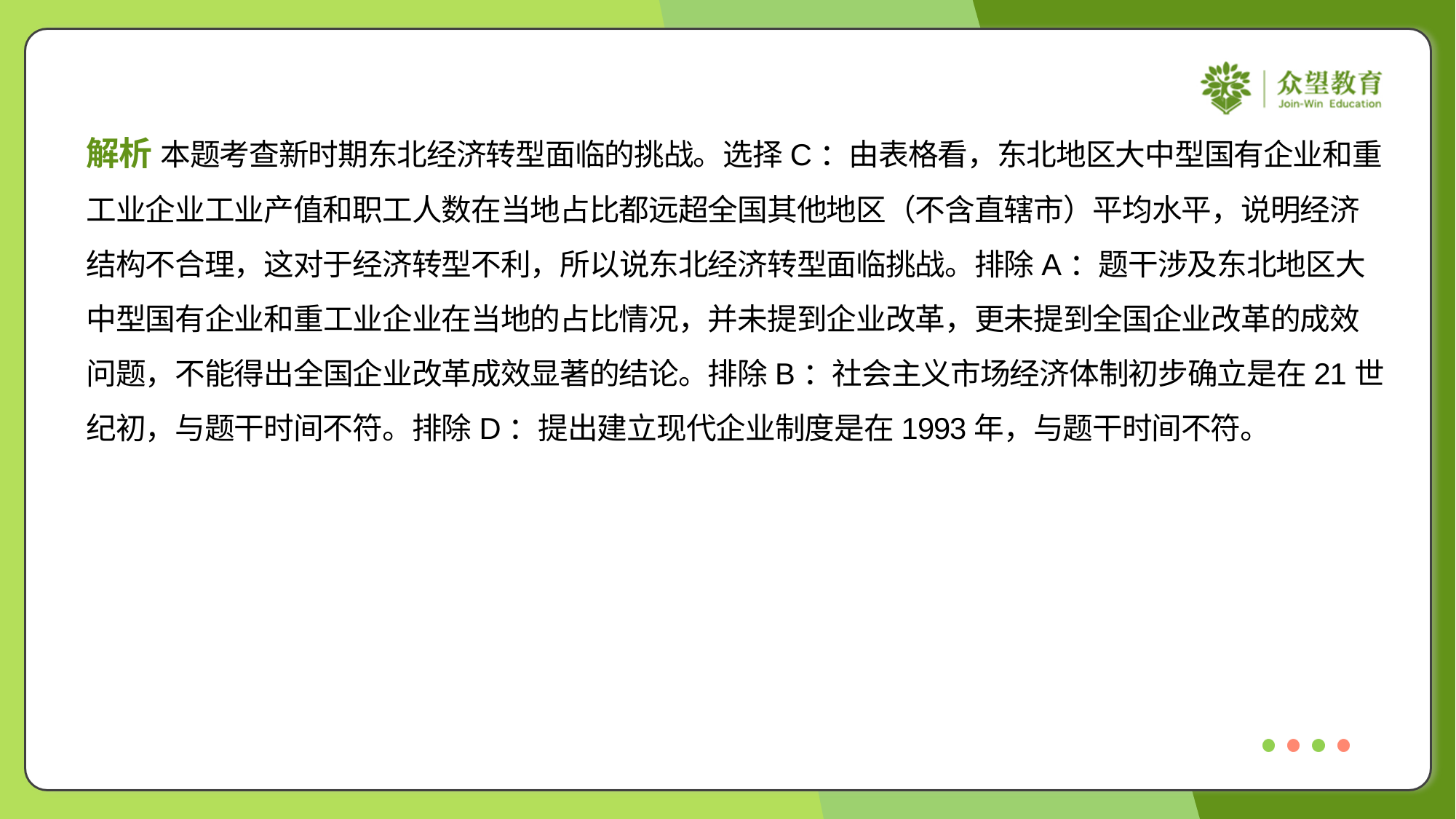

解析 本题考查新时期东北经济转型面临的挑战。选择C：由表格看，东北地区大中型国有企业和重
工业企业工业产值和职工人数在当地占比都远超全国其他地区（不含直辖市）平均水平，说明经济
结构不合理，这对于经济转型不利，所以说东北经济转型面临挑战。排除A：题干涉及东北地区大
中型国有企业和重工业企业在当地的占比情况，并未提到企业改革，更未提到全国企业改革的成效
问题，不能得出全国企业改革成效显著的结论。排除B：社会主义市场经济体制初步确立是在21世
纪初，与题干时间不符。排除D：提出建立现代企业制度是在1993年，与题干时间不符。